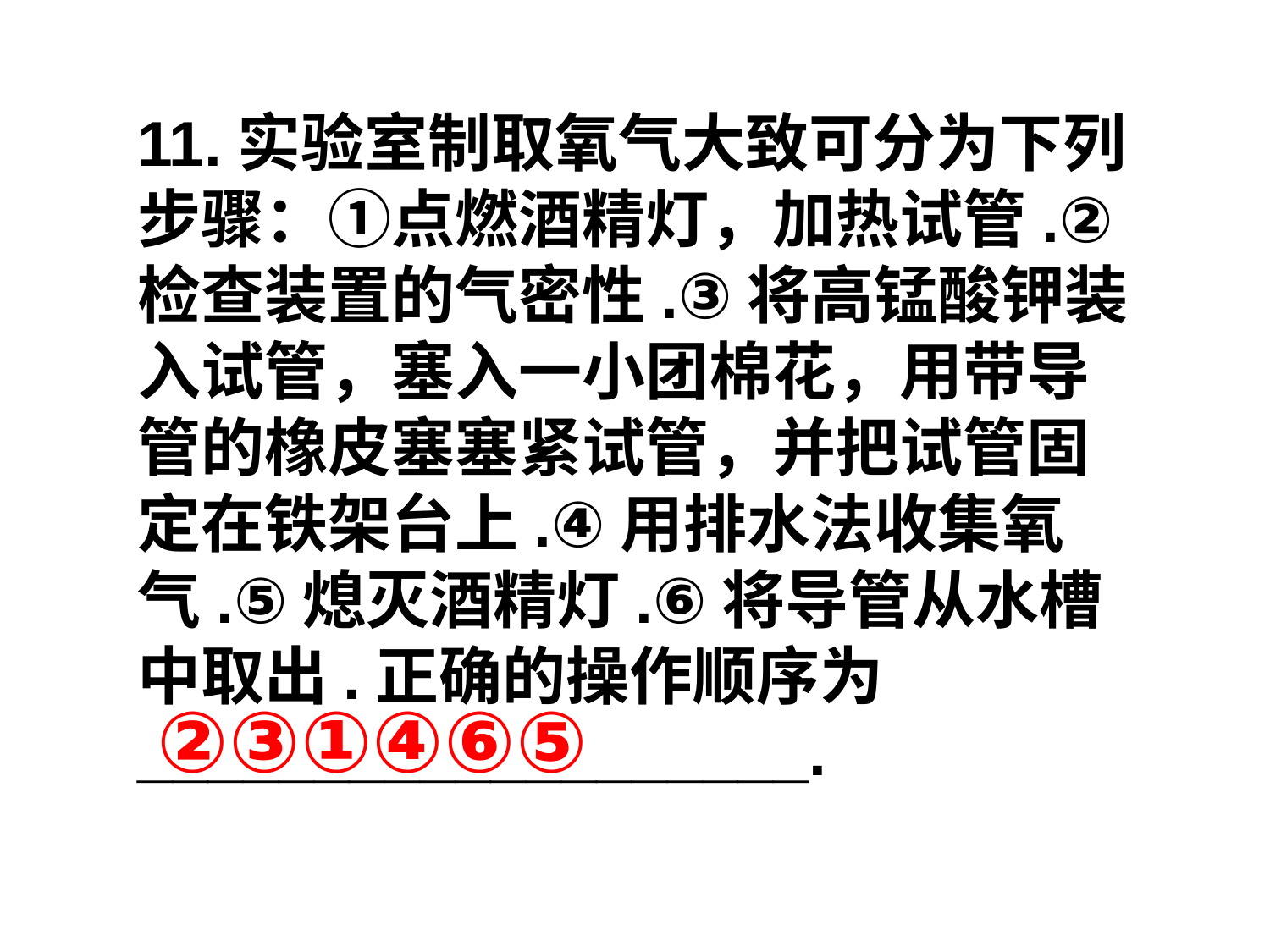

11.实验室制取氧气大致可分为下列步骤：①点燃酒精灯，加热试管.②检查装置的气密性.③将高锰酸钾装入试管，塞入一小团棉花，用带导管的橡皮塞塞紧试管，并把试管固定在铁架台上.④用排水法收集氧气.⑤熄灭酒精灯.⑥将导管从水槽中取出.正确的操作顺序为___________________.

②③①④⑥⑤